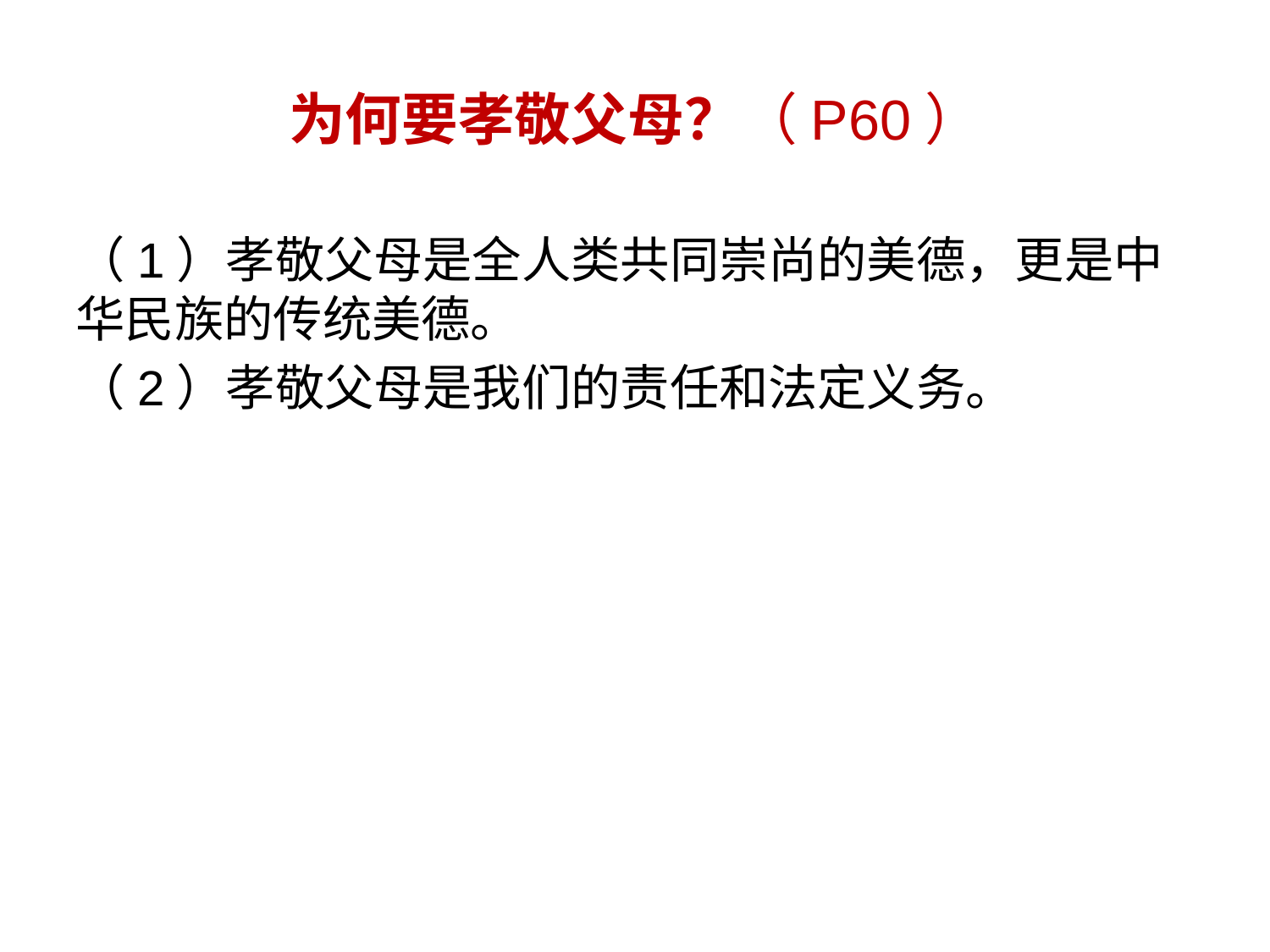

# 为何要孝敬父母？（P60）
（1）孝敬父母是全人类共同崇尚的美德，更是中华民族的传统美德。
（2）孝敬父母是我们的责任和法定义务。